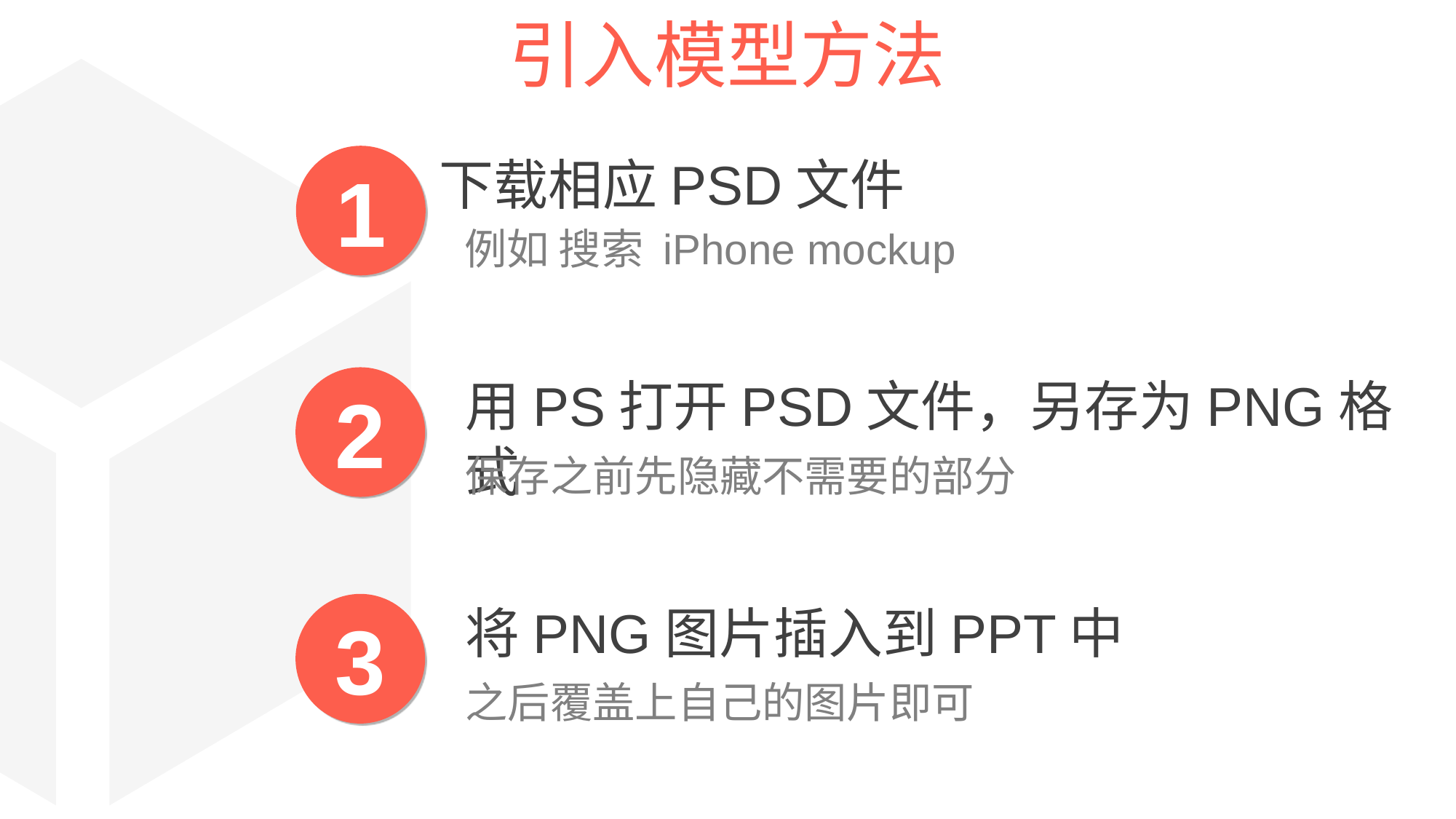

引入模型方法

下载相应PSD文件
1
例如 搜索 iPhone mockup
用PS打开PSD文件，另存为PNG格式
2
保存之前先隐藏不需要的部分
将PNG图片插入到PPT中
3
之后覆盖上自己的图片即可